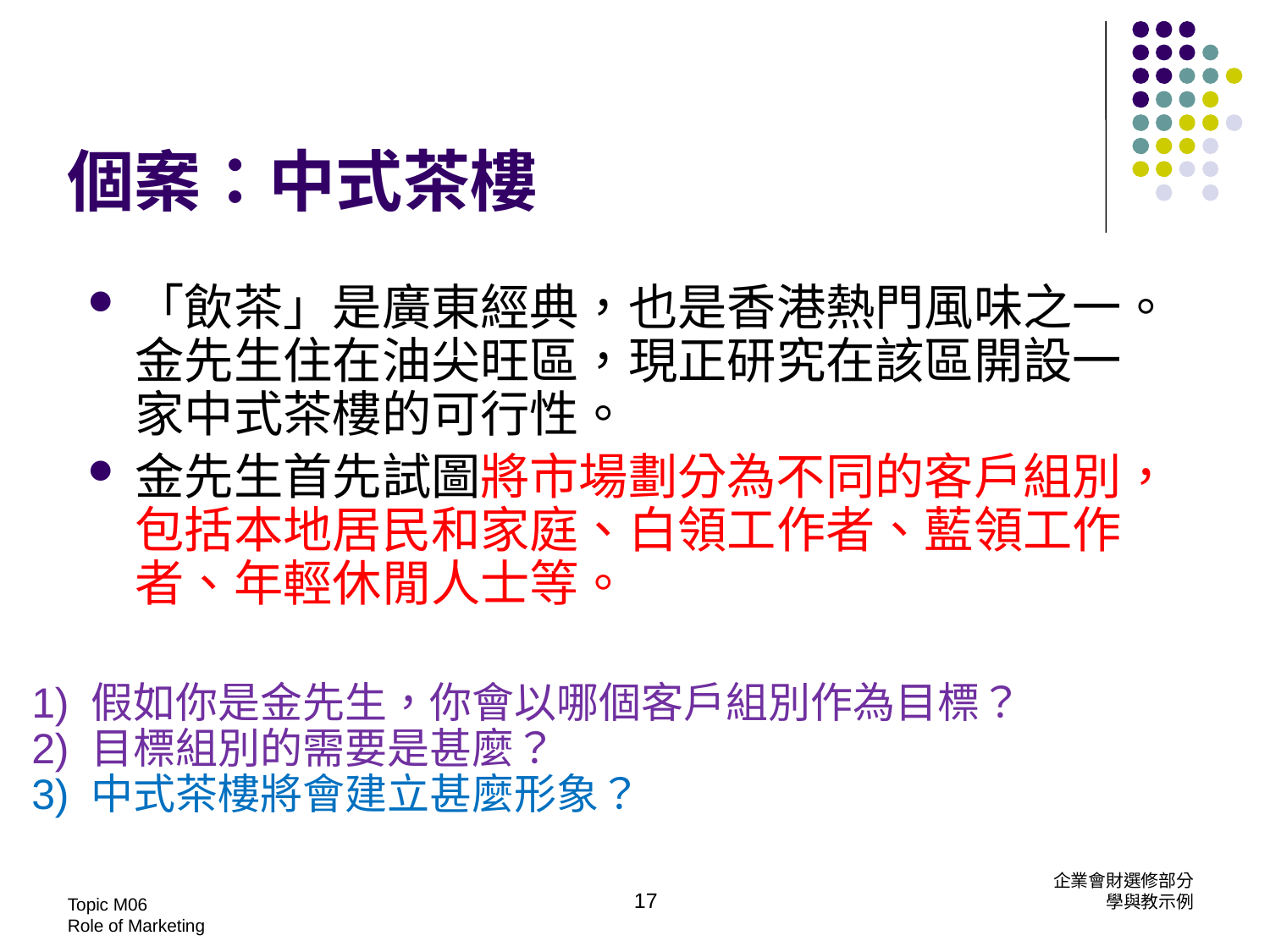

# 個案：中式茶樓
「飲茶」是廣東經典，也是香港熱門風味之一。金先生住在油尖旺區，現正研究在該區開設一家中式茶樓的可行性。
金先生首先試圖將市場劃分為不同的客戶組別，包括本地居民和家庭、白領工作者、藍領工作者、年輕休閒人士等。
1) 假如你是金先生，你會以哪個客戶組別作為目標？
2) 目標組別的需要是甚麼？
3) 中式茶樓將會建立甚麼形象？

17

Topic M06
Role of Marketing